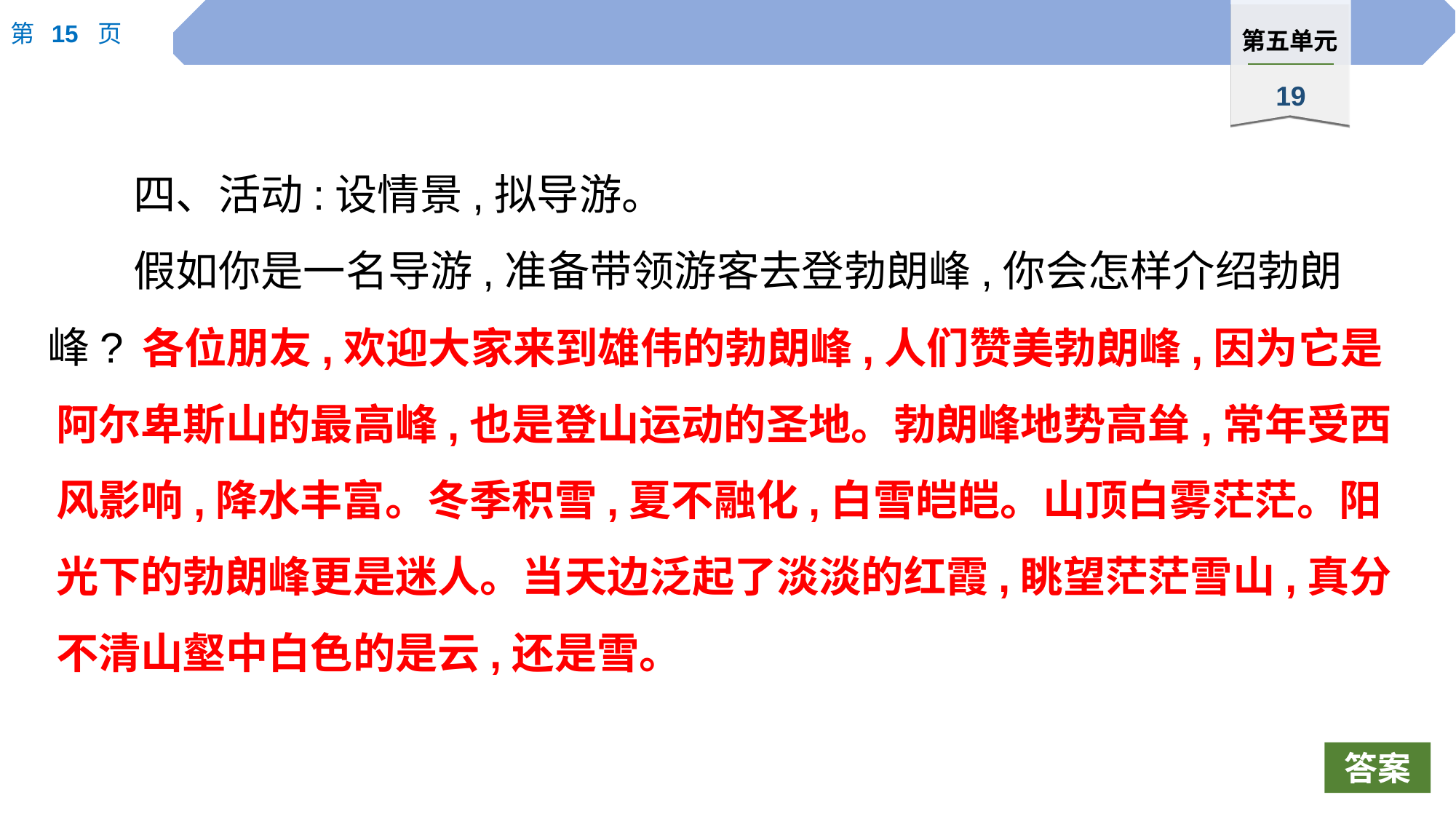

四、活动:设情景,拟导游。
假如你是一名导游,准备带领游客去登勃朗峰,你会怎样介绍勃朗峰?
各位朋友,欢迎大家来到雄伟的勃朗峰,人们赞美勃朗峰,因为它是阿尔卑斯山的最高峰,也是登山运动的圣地。勃朗峰地势高耸,常年受西风影响,降水丰富。冬季积雪,夏不融化,白雪皑皑。山顶白雾茫茫。阳光下的勃朗峰更是迷人。当天边泛起了淡淡的红霞,眺望茫茫雪山,真分不清山壑中白色的是云,还是雪。
答案